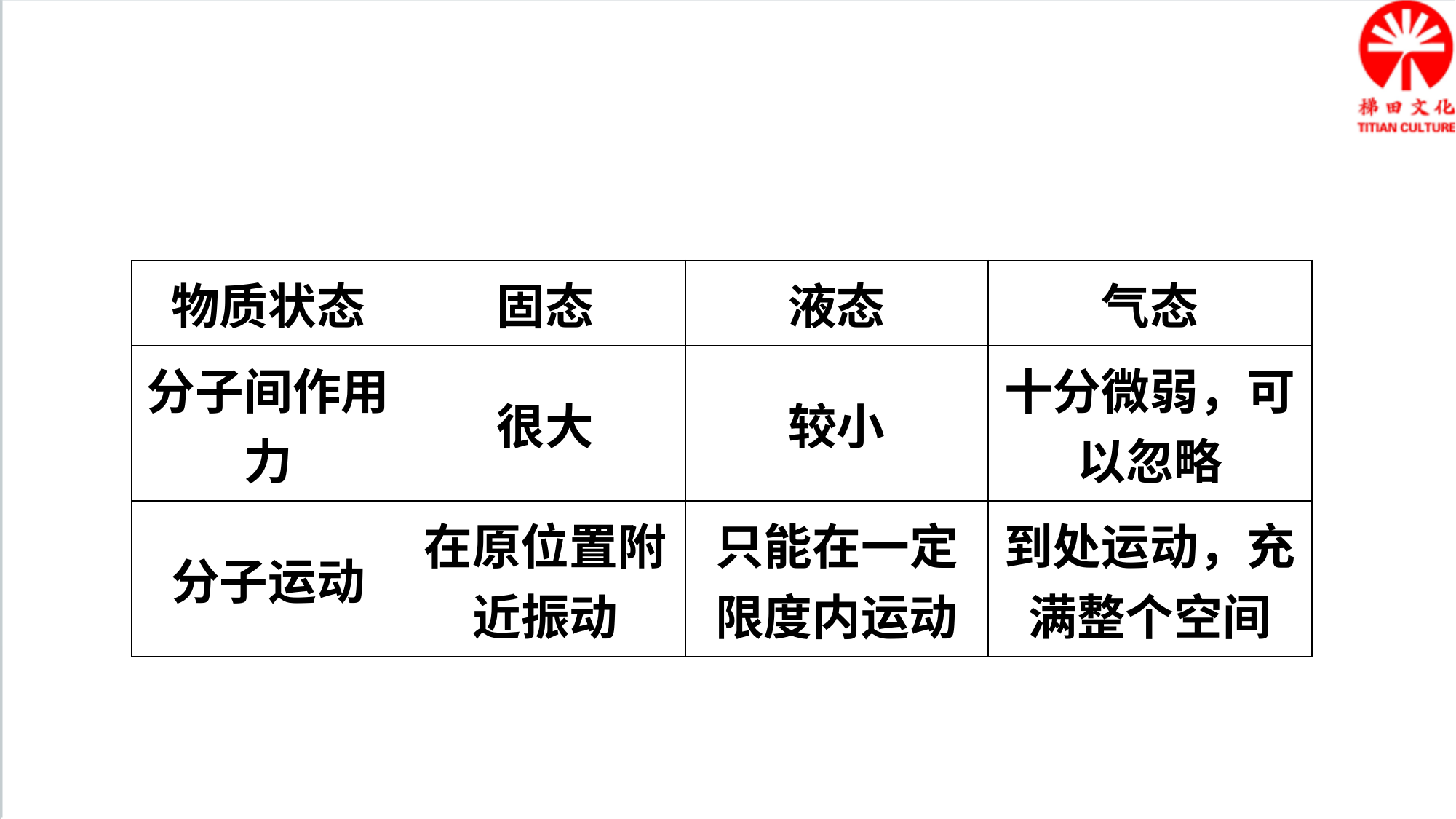

| 物质状态 | 固态 | 液态 | 气态 |
| --- | --- | --- | --- |
| 分子间作用力 | 很大 | 较小 | 十分微弱，可以忽略 |
| 分子运动 | 在原位置附近振动 | 只能在一定限度内运动 | 到处运动，充满整个空间 |